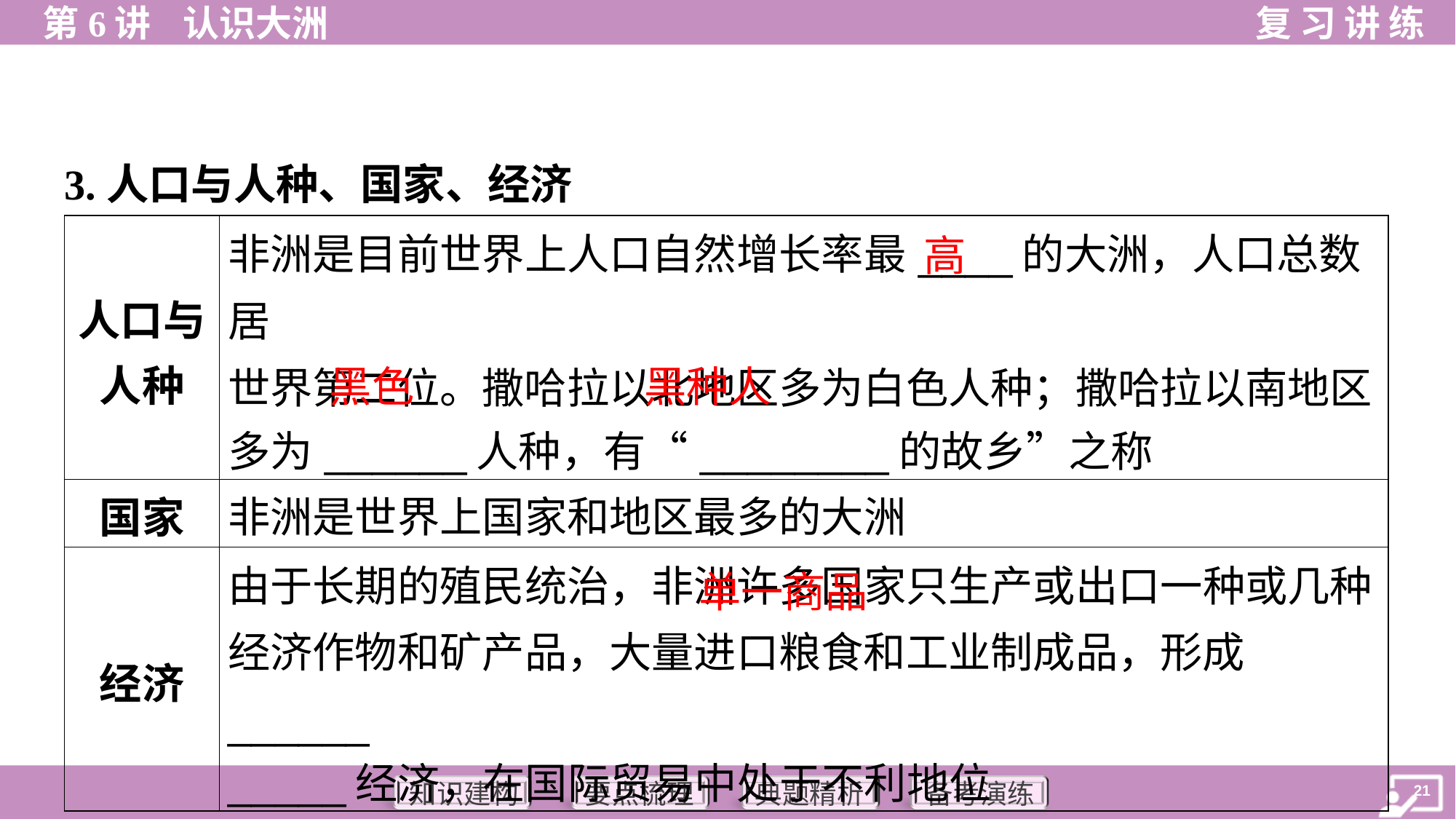

3.人口与人种、国家、经济
| 人口与 人种 | 非洲是目前世界上人口自然增长率最\_\_\_\_的大洲，人口总数居 世界第二位。撒哈拉以北地区多为白色人种；撒哈拉以南地区 多为\_\_\_\_\_\_人种，有“\_\_\_\_\_\_\_\_的故乡”之称 |
| --- | --- |
| 国家 | 非洲是世界上国家和地区最多的大洲 |
| 经济 | 由于长期的殖民统治，非洲许多国家只生产或出口一种或几种 经济作物和矿产品，大量进口粮食和工业制成品，形成\_\_\_\_\_\_ \_\_\_\_\_经济，在国际贸易中处于不利地位 |
高
黑色
黑种人
                                                 单一商品